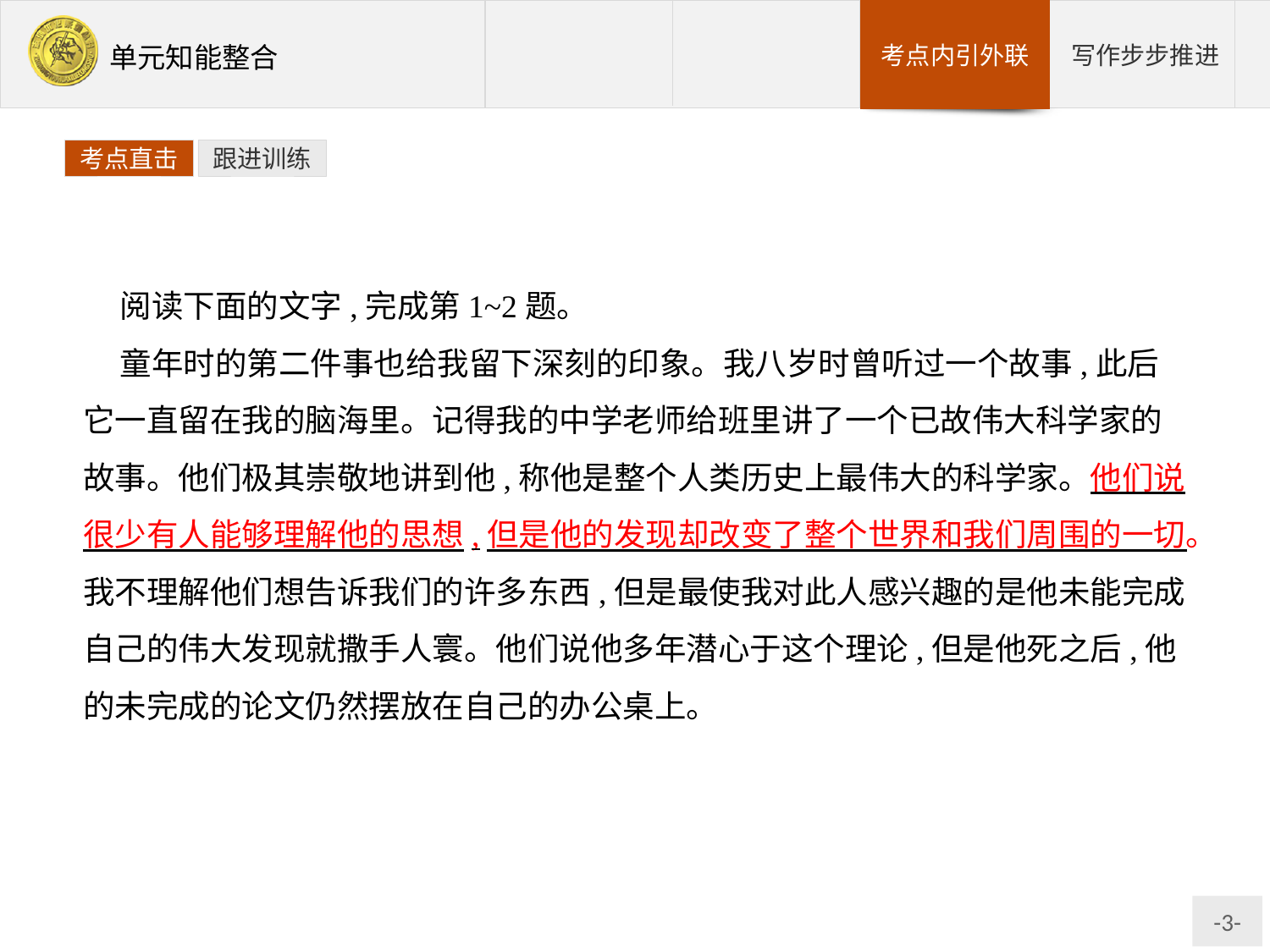

考点直击
跟进训练
阅读下面的文字,完成第1~2题。
童年时的第二件事也给我留下深刻的印象。我八岁时曾听过一个故事,此后它一直留在我的脑海里。记得我的中学老师给班里讲了一个已故伟大科学家的故事。他们极其崇敬地讲到他,称他是整个人类历史上最伟大的科学家。他们说很少有人能够理解他的思想,但是他的发现却改变了整个世界和我们周围的一切。我不理解他们想告诉我们的许多东西,但是最使我对此人感兴趣的是他未能完成自己的伟大发现就撒手人寰。他们说他多年潜心于这个理论,但是他死之后,他的未完成的论文仍然摆放在自己的办公桌上。